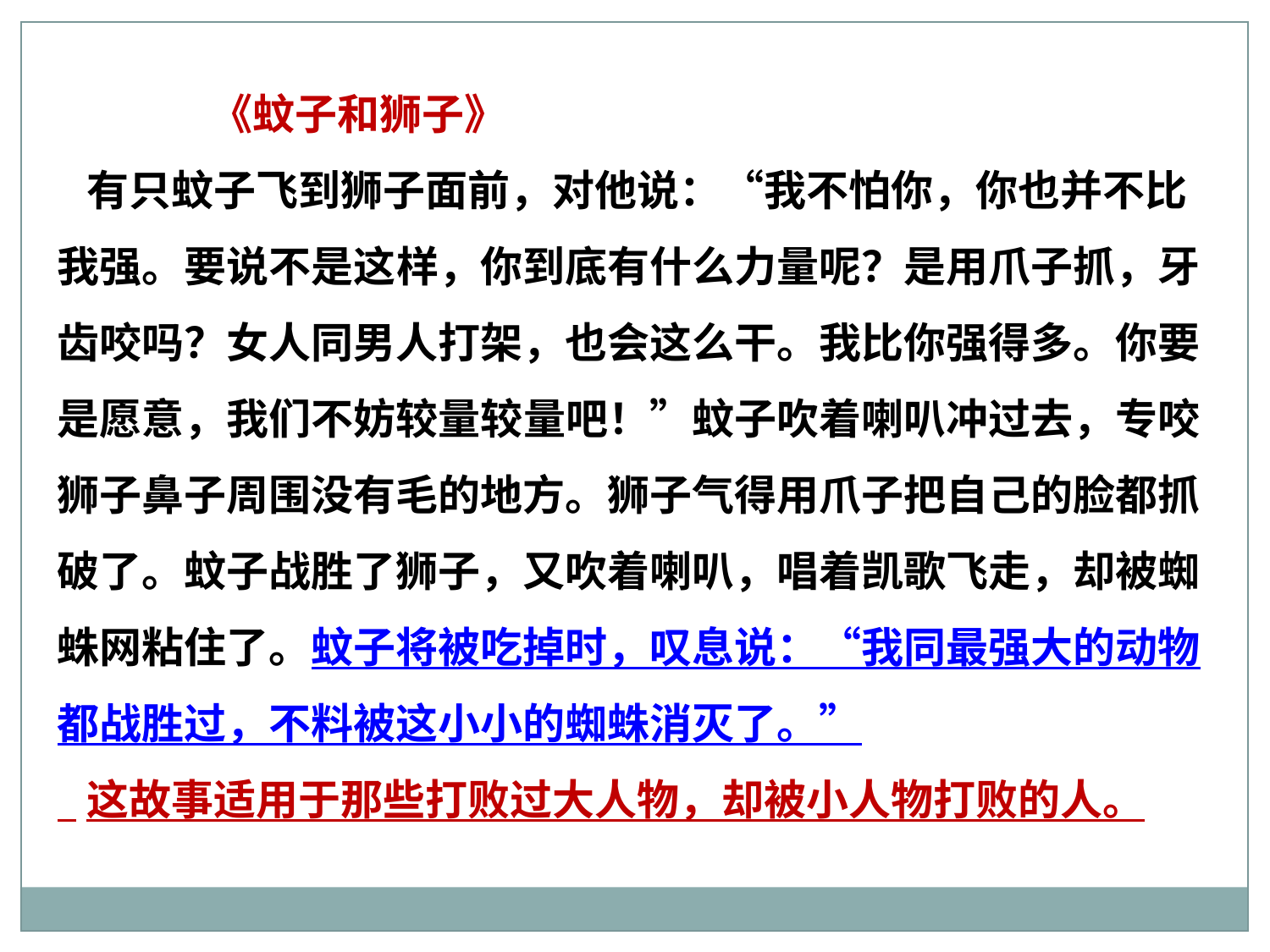

《蚊子和狮子》
  有只蚊子飞到狮子面前，对他说：“我不怕你，你也并不比我强。要说不是这样，你到底有什么力量呢？是用爪子抓，牙齿咬吗？女人同男人打架，也会这么干。我比你强得多。你要是愿意，我们不妨较量较量吧！”蚊子吹着喇叭冲过去，专咬狮子鼻子周围没有毛的地方。狮子气得用爪子把自己的脸都抓破了。蚊子战胜了狮子，又吹着喇叭，唱着凯歌飞走，却被蜘蛛网粘住了。蚊子将被吃掉时，叹息说：“我同最强大的动物都战胜过，不料被这小小的蜘蛛消灭了。”
  这故事适用于那些打败过大人物，却被小人物打败的人。